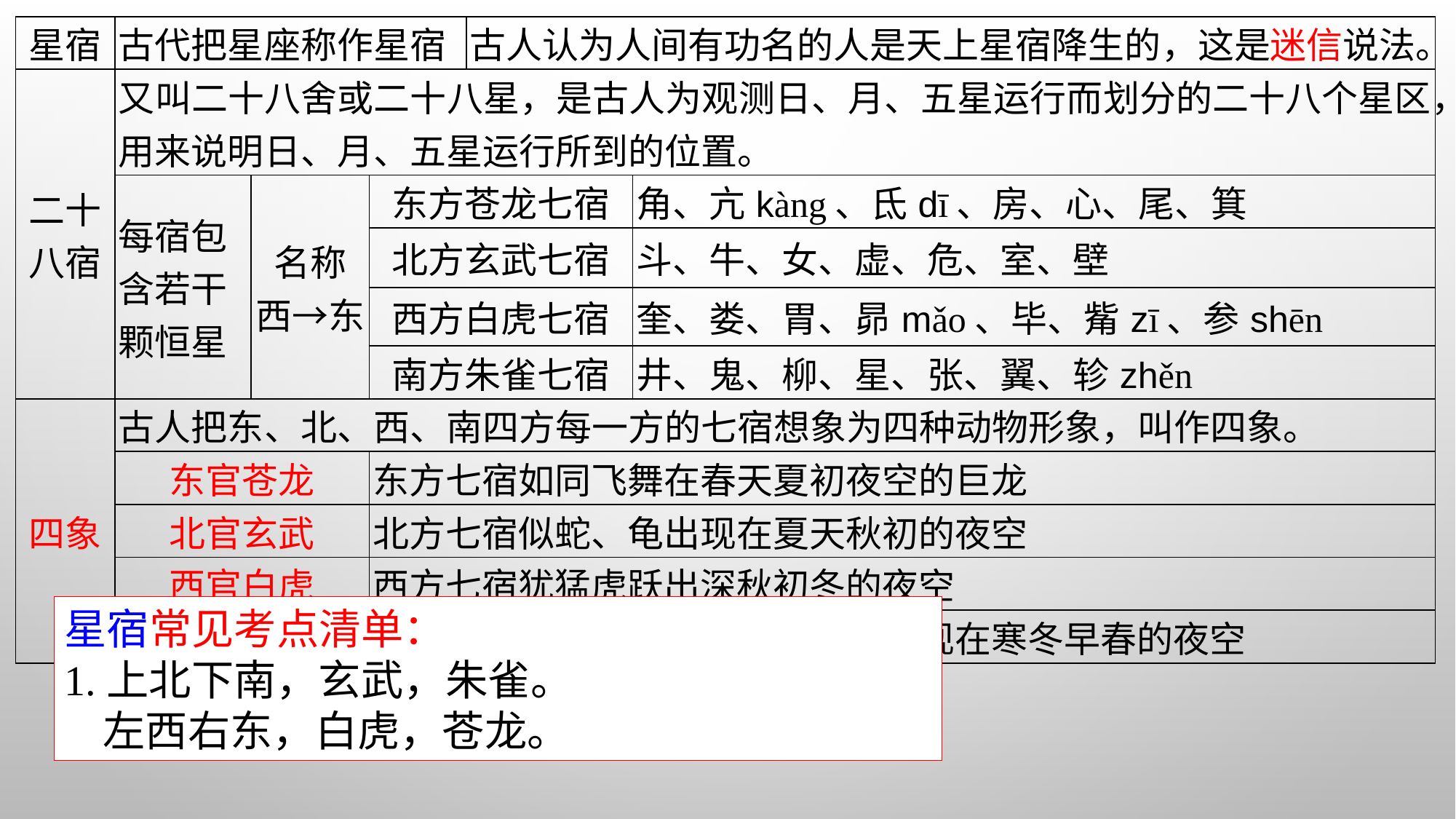

| 星宿 | 古代把星座称作星宿 |  |  | 古人认为人间有功名的人是天上星宿降生的，这是迷信说法。 |  |
| --- | --- | --- | --- | --- | --- |
| 二十八宿 | 又叫二十八舍或二十八星，是古人为观测日、月、五星运行而划分的二十八个星区，用来说明日、月、五星运行所到的位置。 |  |  |  |  |
|  | 每宿包含若干颗恒星 | 名称 西→东 | 东方苍龙七宿 |  | 角、亢kàng、氐dī、房、心、尾、箕 |
|  |  |  | 北方玄武七宿 |  | 斗、牛、女、虚、危、室、壁 |
|  |  |  | 西方白虎七宿 |  | 奎、娄、胃、昴mǎo、毕、觜zī、参shēn |
|  |  |  | 南方朱雀七宿 |  | 井、鬼、柳、星、张、翼、轸zhěn |
| 四象 | 古人把东、北、西、南四方每一方的七宿想象为四种动物形象，叫作四象。 |  |  |  |  |
|  | 东官苍龙 |  | 东方七宿如同飞舞在春天夏初夜空的巨龙 |  |  |
|  | 北官玄武 |  | 北方七宿似蛇、龟出现在夏天秋初的夜空 |  |  |
|  | 西官白虎 |  | 西方七宿犹猛虎跃出深秋初冬的夜空 |  |  |
|  | 南官朱雀 |  | 南方七宿像一展翅飞翔的朱雀，出现在寒冬早春的夜空 |  |  |
星宿常见考点清单：
1.上北下南，玄武，朱雀。
   左西右东，白虎，苍龙。